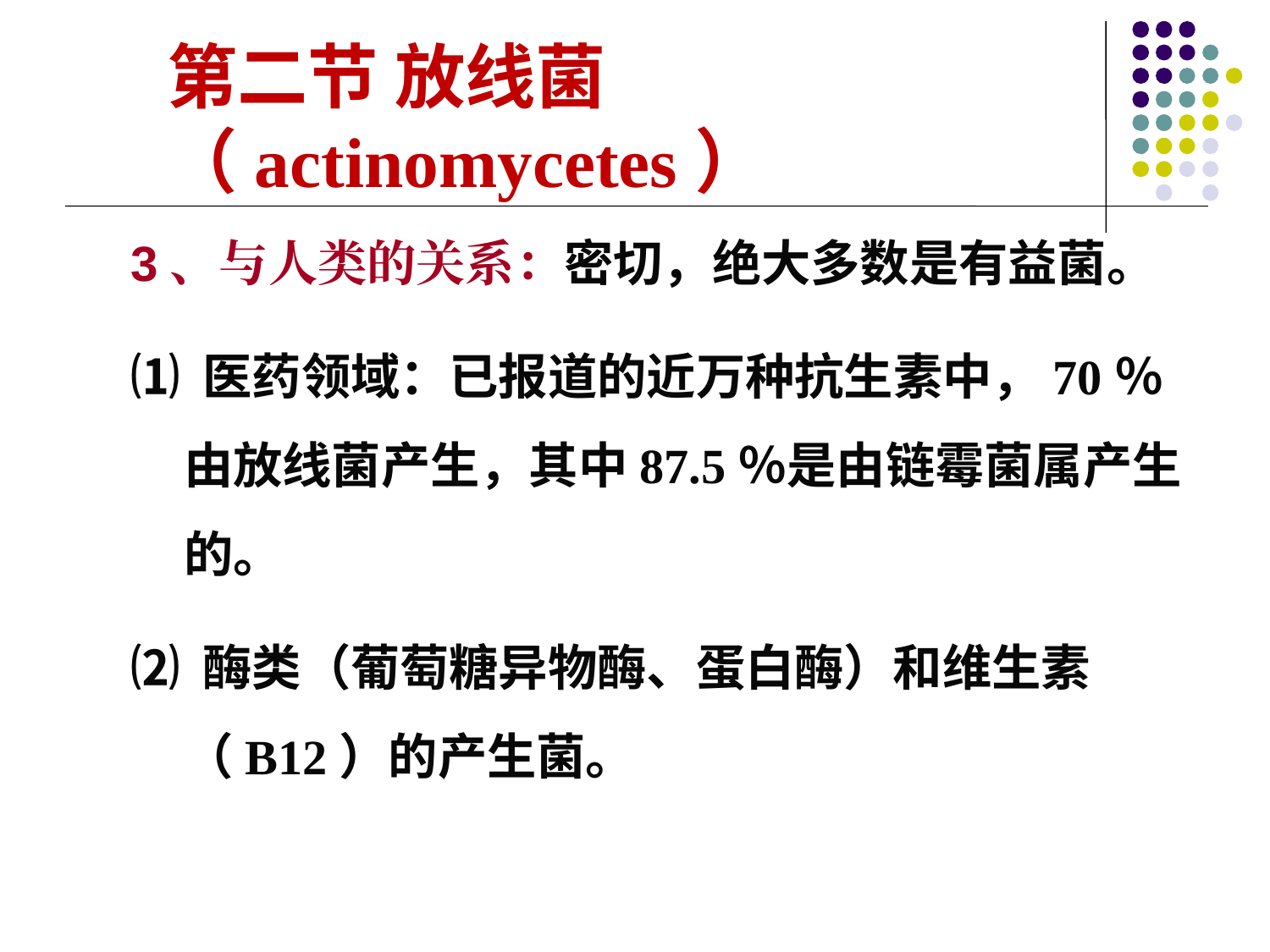

第二节 放线菌（actinomycetes）
3、与人类的关系：密切，绝大多数是有益菌。
⑴ 医药领域：已报道的近万种抗生素中，70％由放线菌产生，其中87.5％是由链霉菌属产生的。
⑵ 酶类（葡萄糖异物酶、蛋白酶）和维生素（B12）的产生菌。